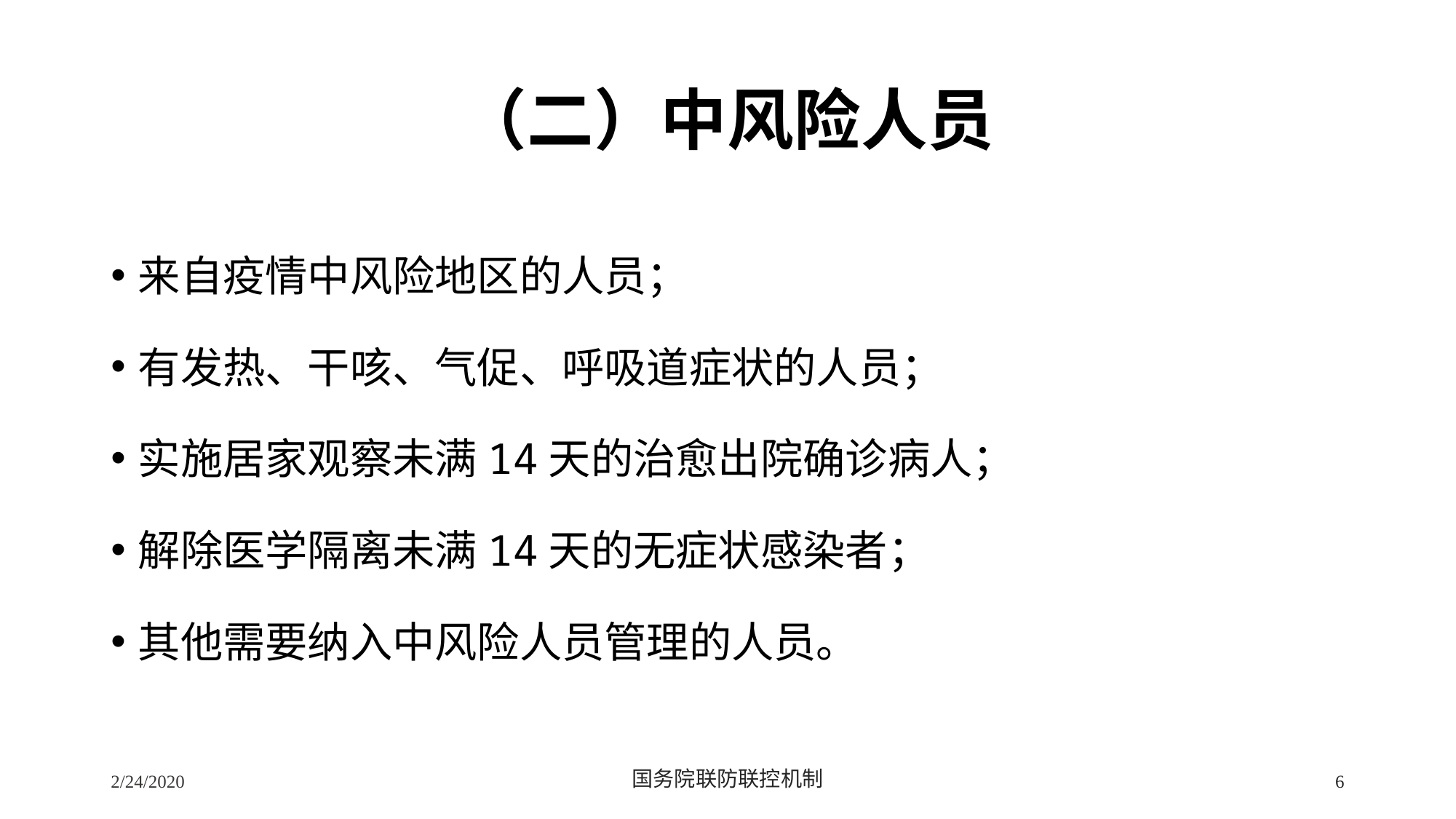

# （二）中风险人员
来自疫情中风险地区的人员；
有发热、干咳、气促、呼吸道症状的人员；
实施居家观察未满14天的治愈出院确诊病人；
解除医学隔离未满14天的无症状感染者；
其他需要纳入中风险人员管理的人员。
2/24/2020
国务院联防联控机制
6